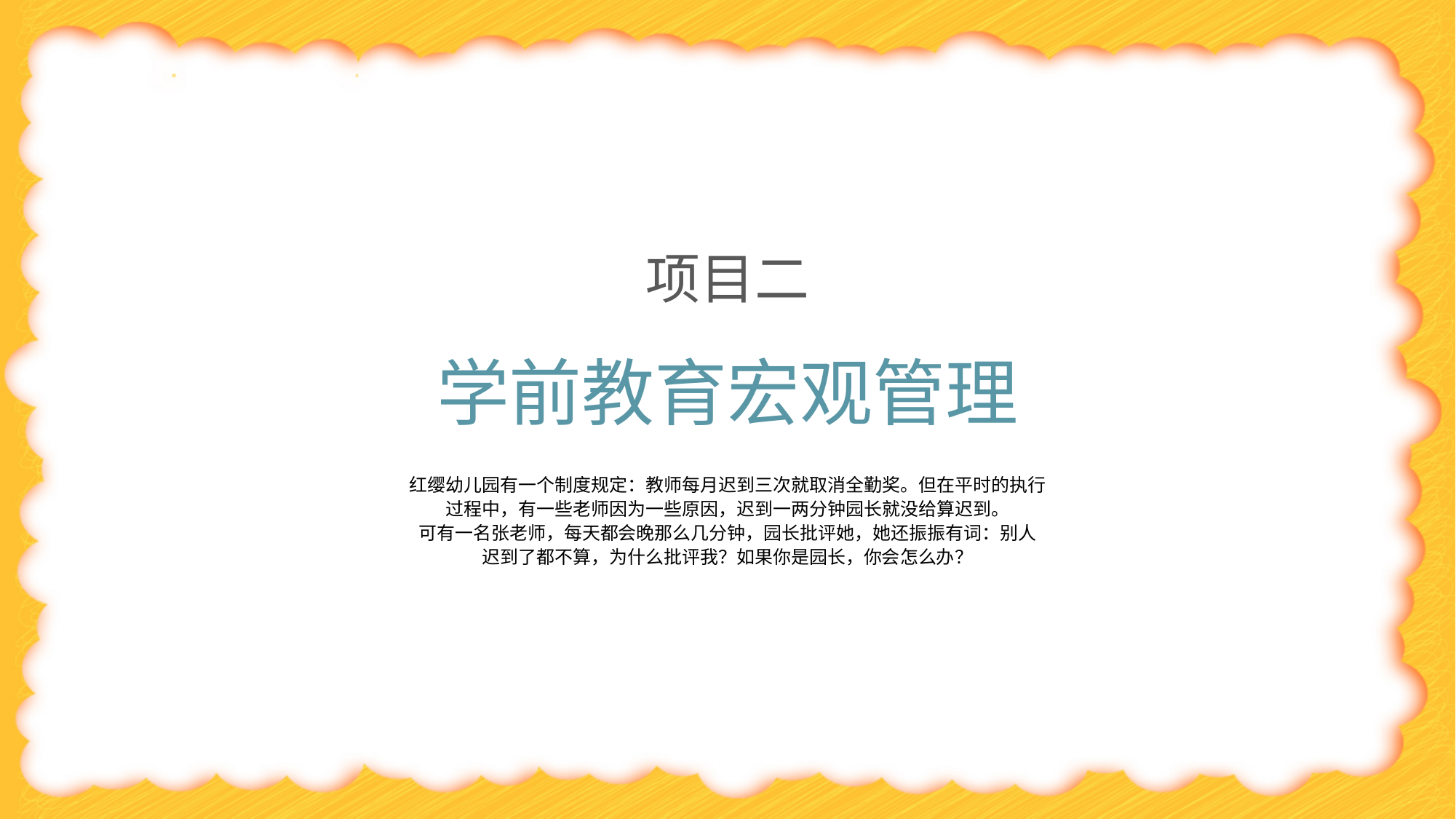

项目二
学前教育宏观管理
红缨幼儿园有一个制度规定：教师每月迟到三次就取消全勤奖。但在平时的执行
过程中，有一些老师因为一些原因，迟到一两分钟园长就没给算迟到。
可有一名张老师，每天都会晚那么几分钟，园长批评她，她还振振有词：别人
迟到了都不算，为什么批评我？如果你是园长，你会怎么办？